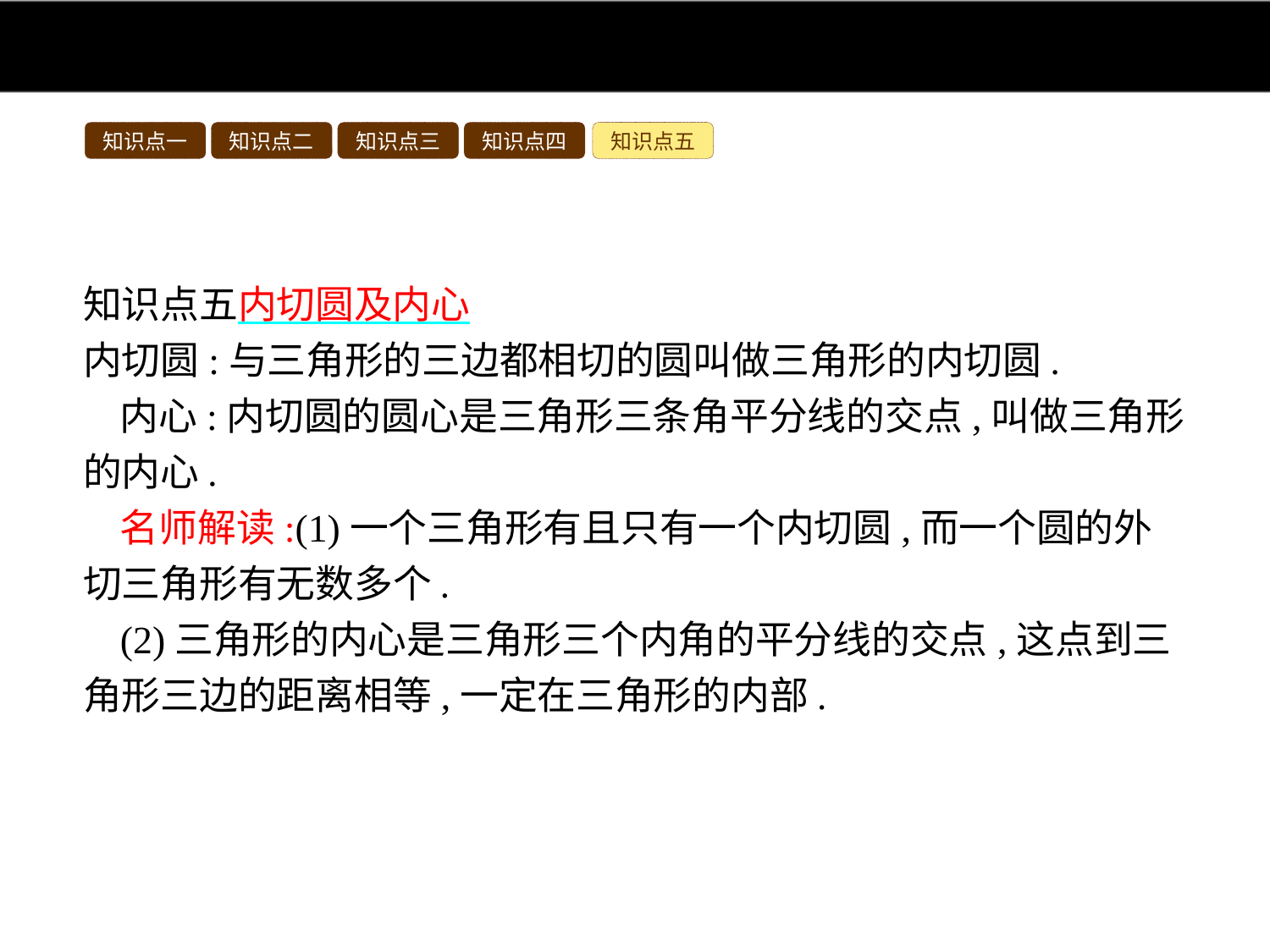

知识点一
知识点二
知识点三
知识点四
知识点五
知识点五内切圆及内心
内切圆:与三角形的三边都相切的圆叫做三角形的内切圆.
内心:内切圆的圆心是三角形三条角平分线的交点,叫做三角形的内心.
名师解读:(1)一个三角形有且只有一个内切圆,而一个圆的外切三角形有无数多个.
(2)三角形的内心是三角形三个内角的平分线的交点,这点到三角形三边的距离相等,一定在三角形的内部.